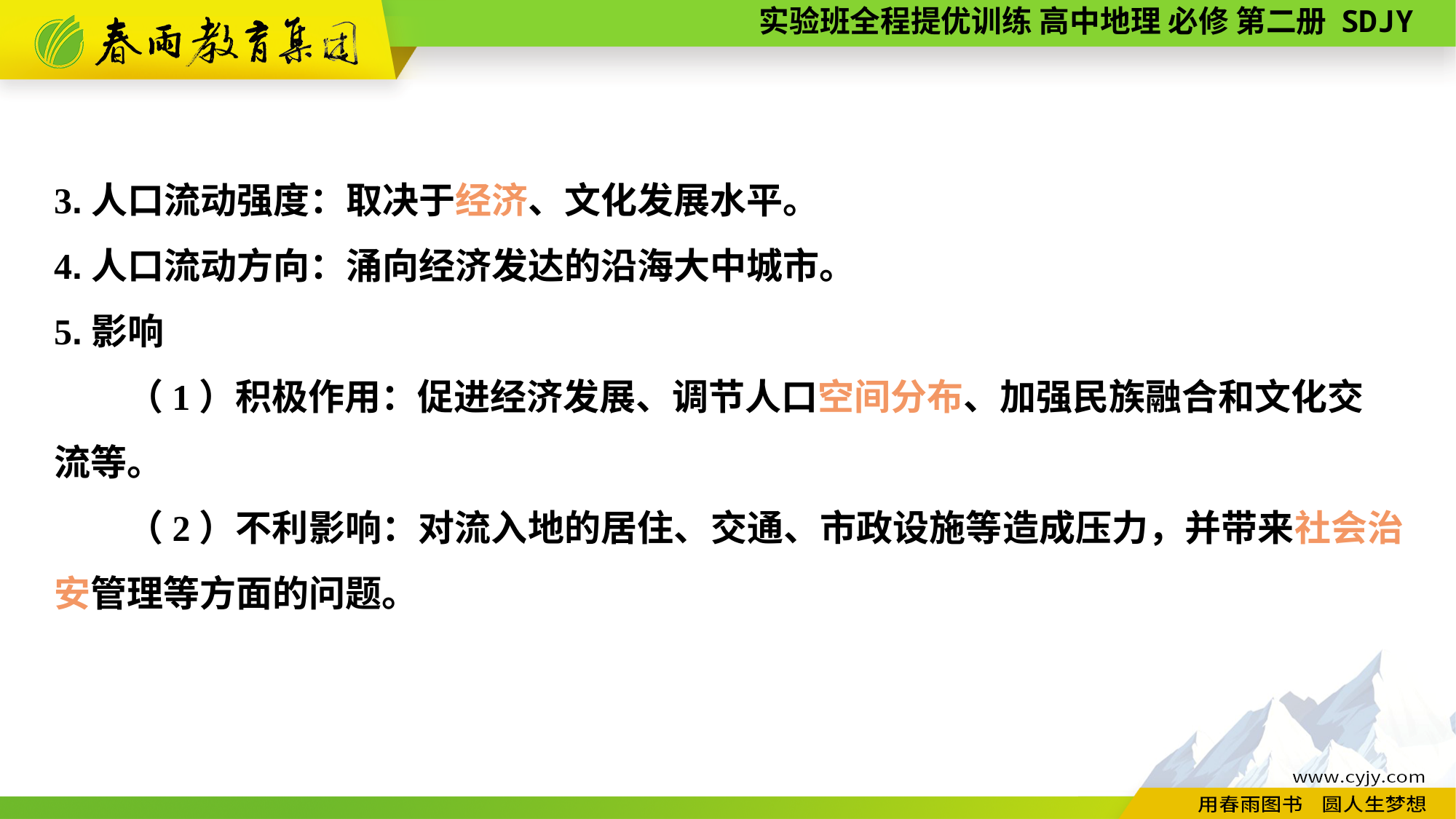

3.人口流动强度：取决于经济、文化发展水平。
4.人口流动方向：涌向经济发达的沿海大中城市。
5.影响
　　（1）积极作用：促进经济发展、调节人口空间分布、加强民族融合和文化交
流等。
　　（2）不利影响：对流入地的居住、交通、市政设施等造成压力，并带来社会治安管理等方面的问题。